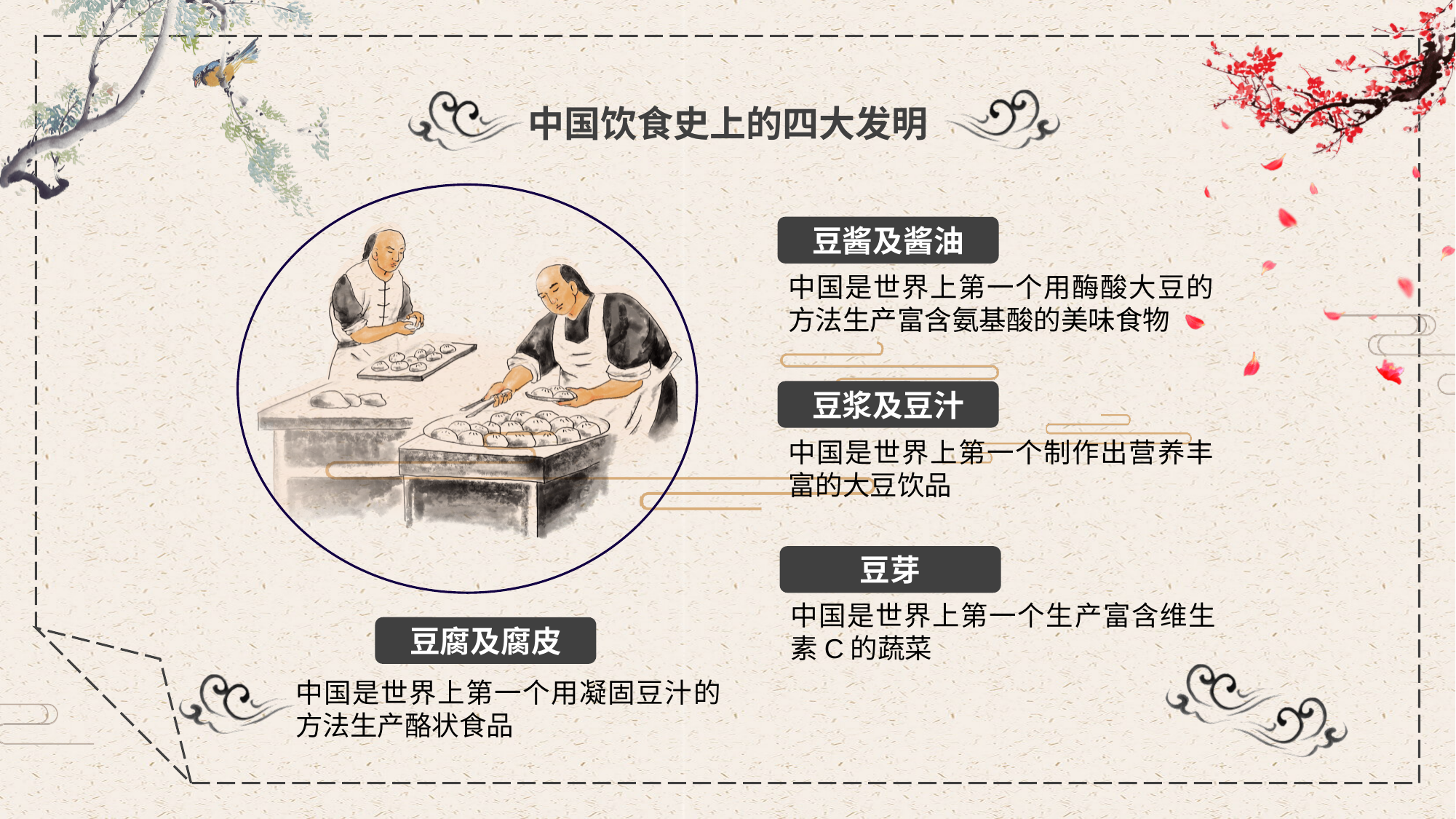

中国饮食史上的四大发明

豆酱及酱油
中国是世界上第一个用酶酸大豆的方法生产富含氨基酸的美味食物
豆浆及豆汁
中国是世界上第一个制作出营养丰富的大豆饮品
豆芽
中国是世界上第一个生产富含维生素C的蔬菜
豆腐及腐皮
中国是世界上第一个用凝固豆汁的方法生产酪状食品